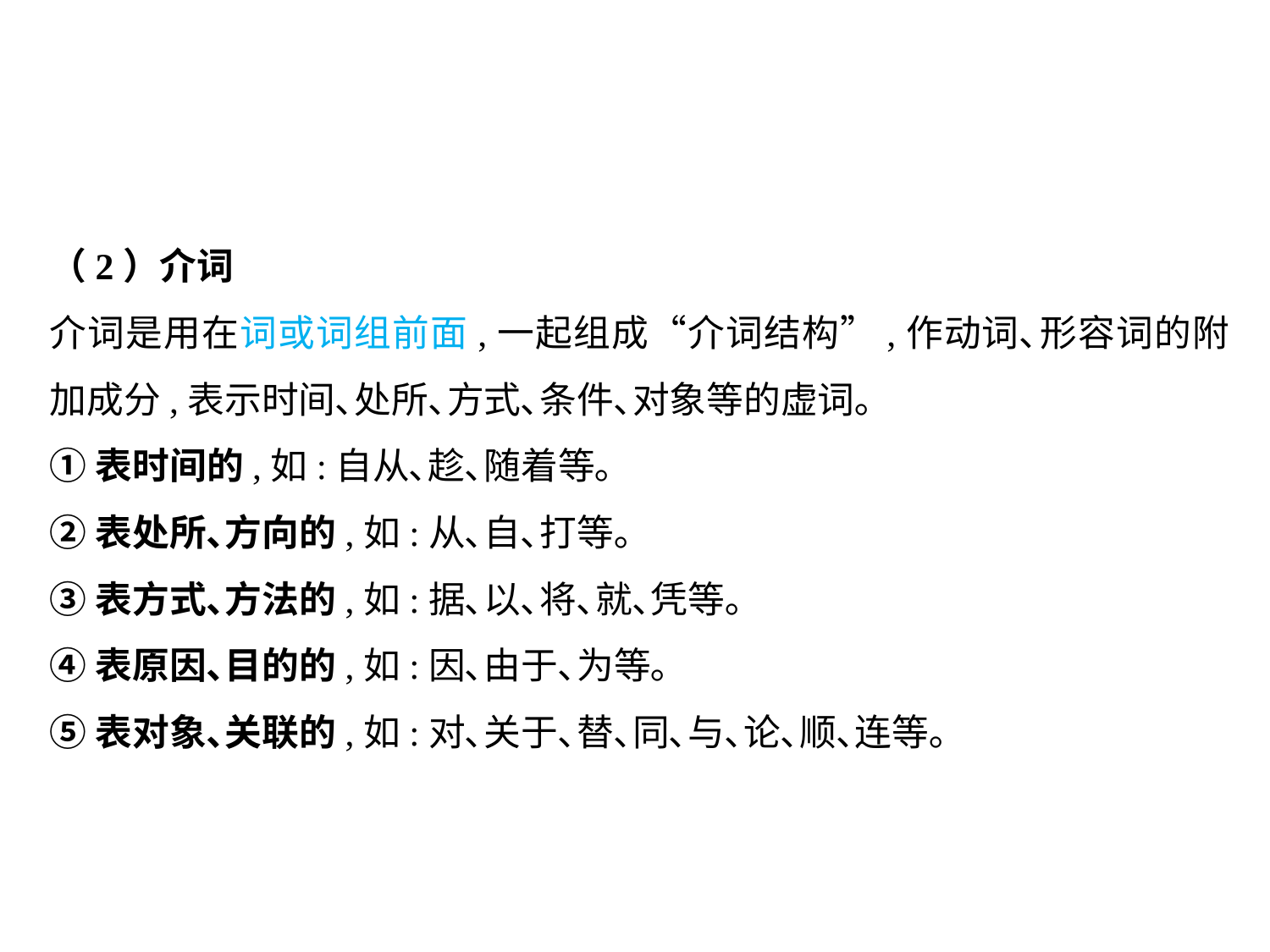

（2）介词
介词是用在词或词组前面,一起组成“介词结构”,作动词､形容词的附加成分,表示时间､处所､方式､条件､对象等的虚词｡
①表时间的,如:自从､趁､随着等｡
②表处所､方向的,如:从､自､打等｡
③表方式､方法的,如:据､以､将､就､凭等｡
④表原因､目的的,如:因､由于､为等｡
⑤表对象､关联的,如:对､关于､替､同､与､论､顺､连等｡